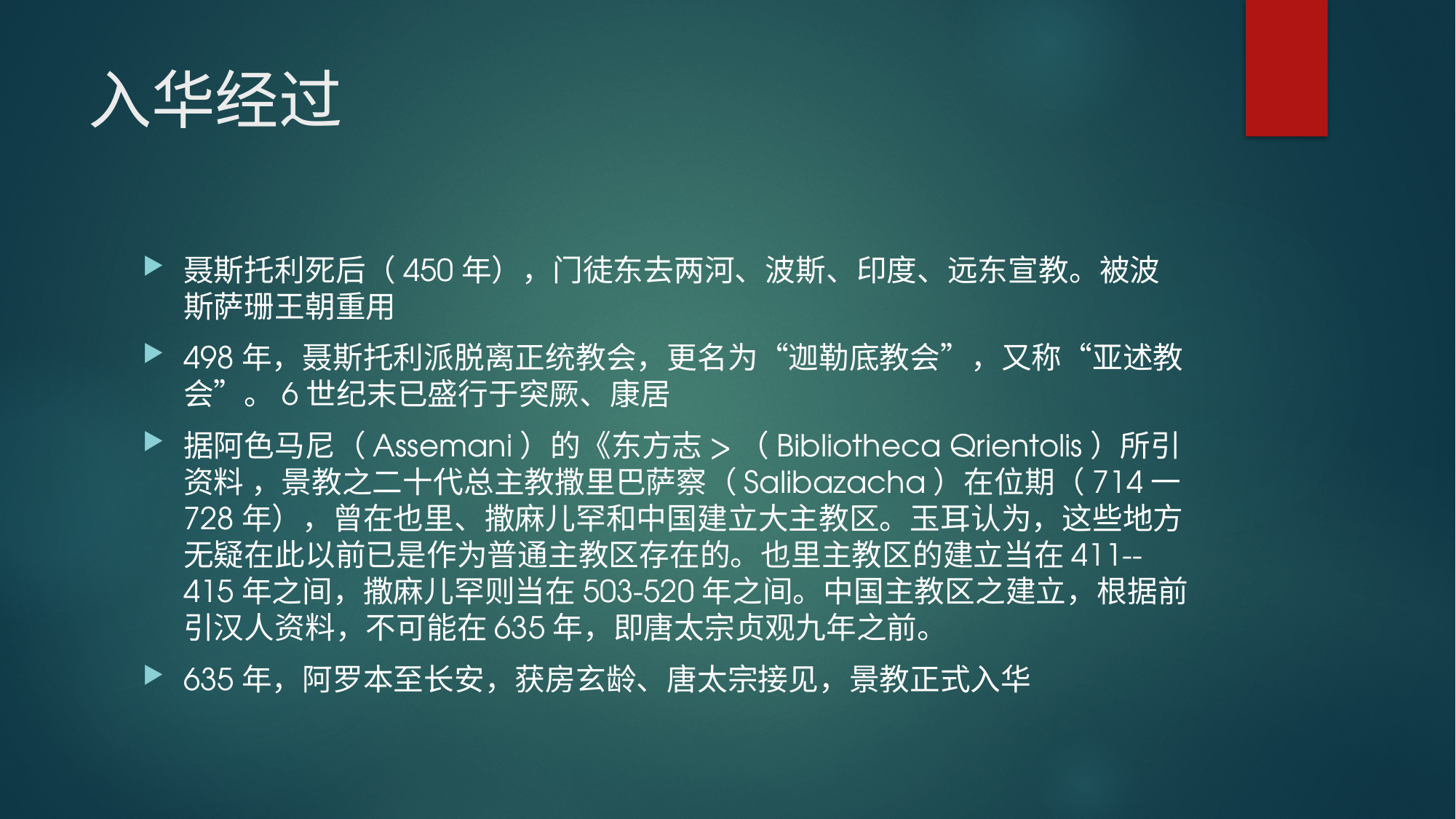

# 入华经过
聂斯托利死后（450年），门徒东去两河、波斯、印度、远东宣教。被波斯萨珊王朝重用
498年，聂斯托利派脱离正统教会，更名为“迦勒底教会”，又称“亚述教会”。6世纪末已盛行于突厥、康居
据阿色马尼（Assemani）的《东方志>（Bibliotheca Qrientolis）所引资料 ，景教之二十代总主教撒里巴萨察（Salibazacha）在位期（714一728年），曾在也里、撒麻儿罕和中国建立大主教区。玉耳认为，这些地方无疑在此以前已是作为普通主教区存在的。也里主教区的建立当在411--415年之间，撒麻儿罕则当在503-520年之间。中国主教区之建立，根据前引汉人资料，不可能在635年，即唐太宗贞观九年之前。
635年，阿罗本至长安，获房玄龄、唐太宗接见，景教正式入华